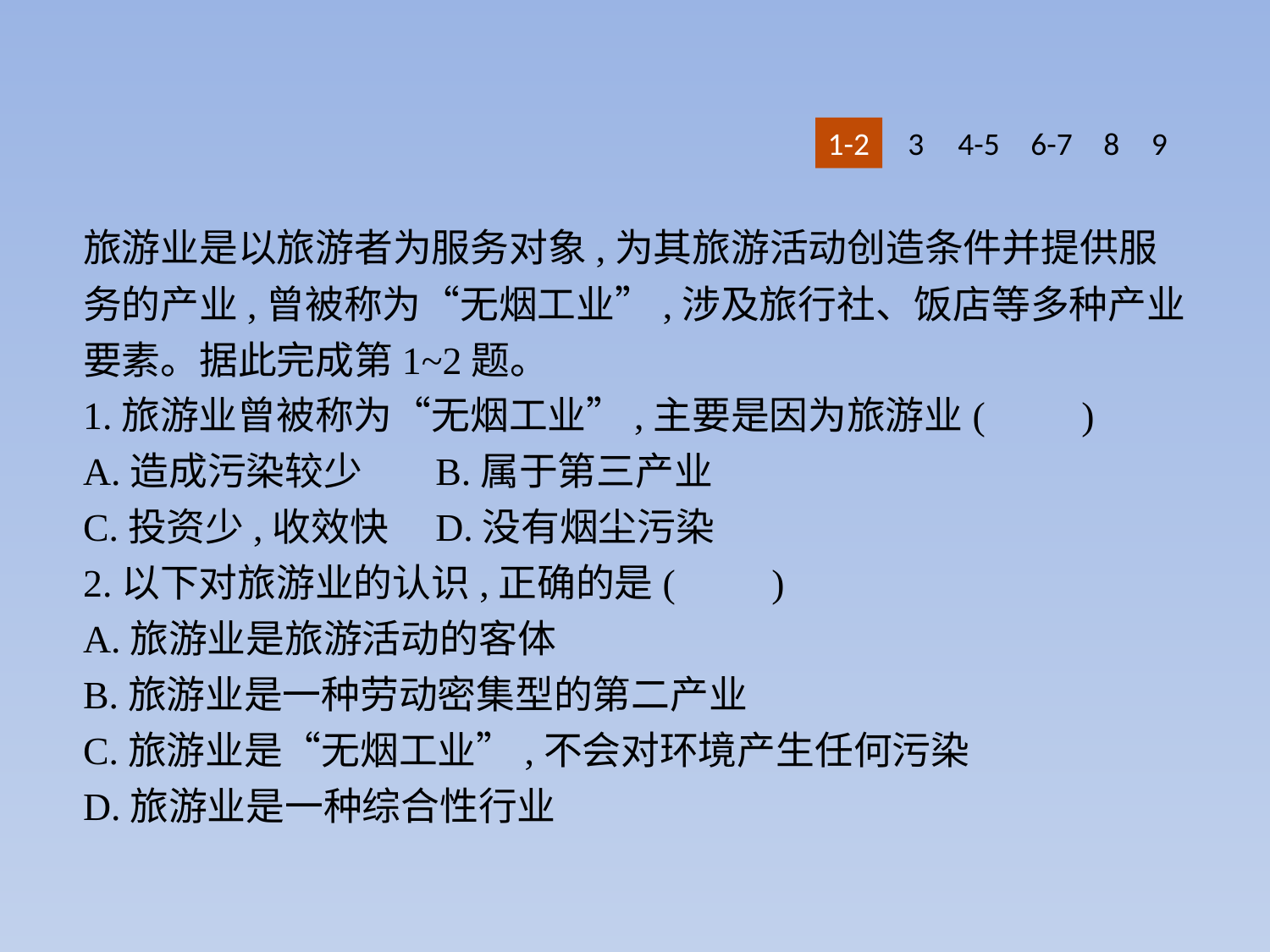

1-2
3
4-5
6-7
8
9
旅游业是以旅游者为服务对象,为其旅游活动创造条件并提供服务的产业,曾被称为“无烟工业”,涉及旅行社、饭店等多种产业要素。据此完成第1~2题。
1.旅游业曾被称为“无烟工业”,主要是因为旅游业(　　)
A.造成污染较少	B.属于第三产业
C.投资少,收效快	D.没有烟尘污染
2.以下对旅游业的认识,正确的是(　　)
A.旅游业是旅游活动的客体
B.旅游业是一种劳动密集型的第二产业
C.旅游业是“无烟工业”,不会对环境产生任何污染
D.旅游业是一种综合性行业